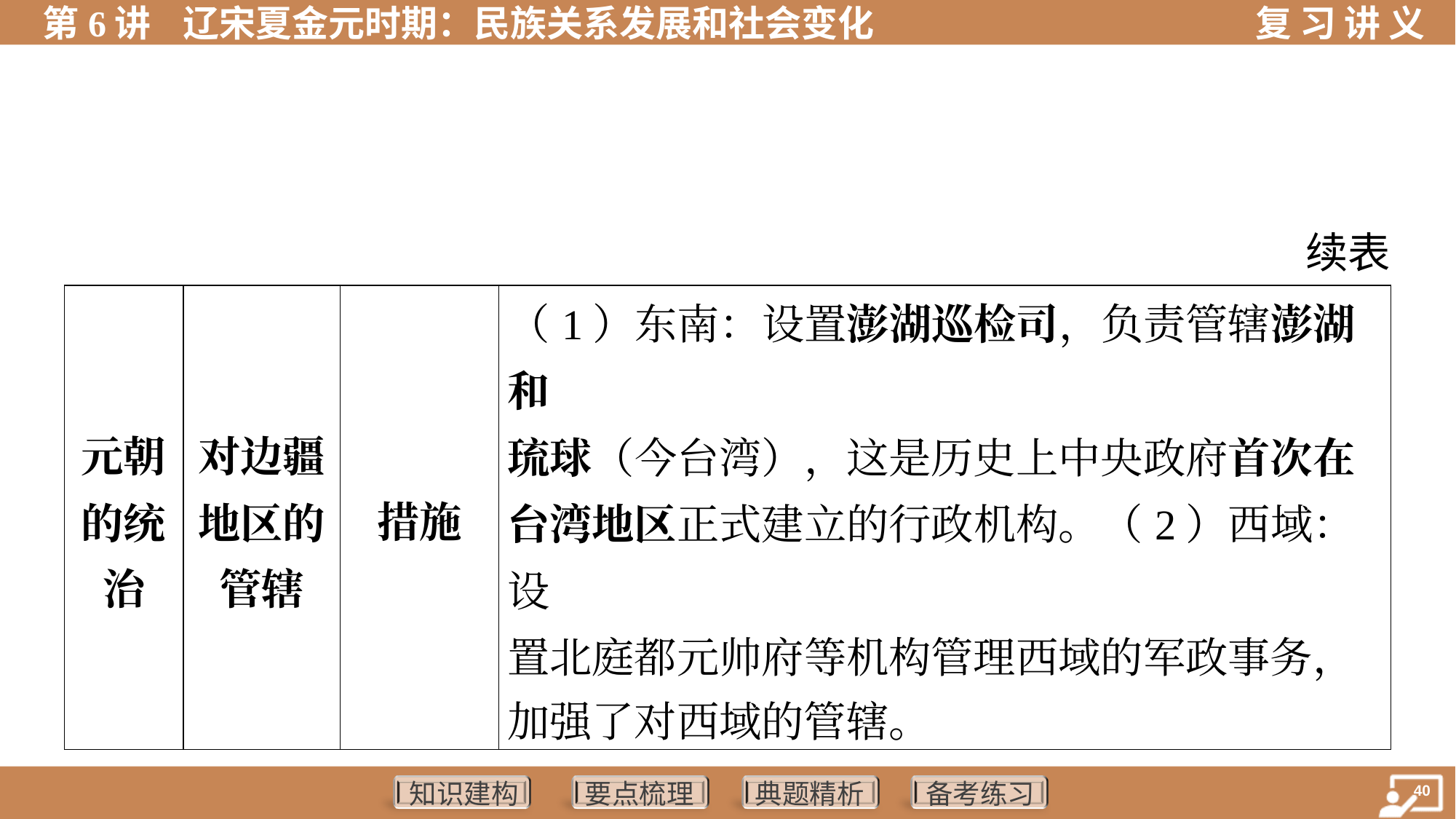

续表
| 元朝 的统 治 | 对边疆 地区的 管辖 | 措施 | （1）东南：设置澎湖巡检司，负责管辖澎湖和 琉球（今台湾），这是历史上中央政府首次在 台湾地区正式建立的行政机构。（2）西域：设 置北庭都元帅府等机构管理西域的军政事务， 加强了对西域的管辖。 |  |  |  |
| --- | --- | --- | --- | --- | --- | --- |